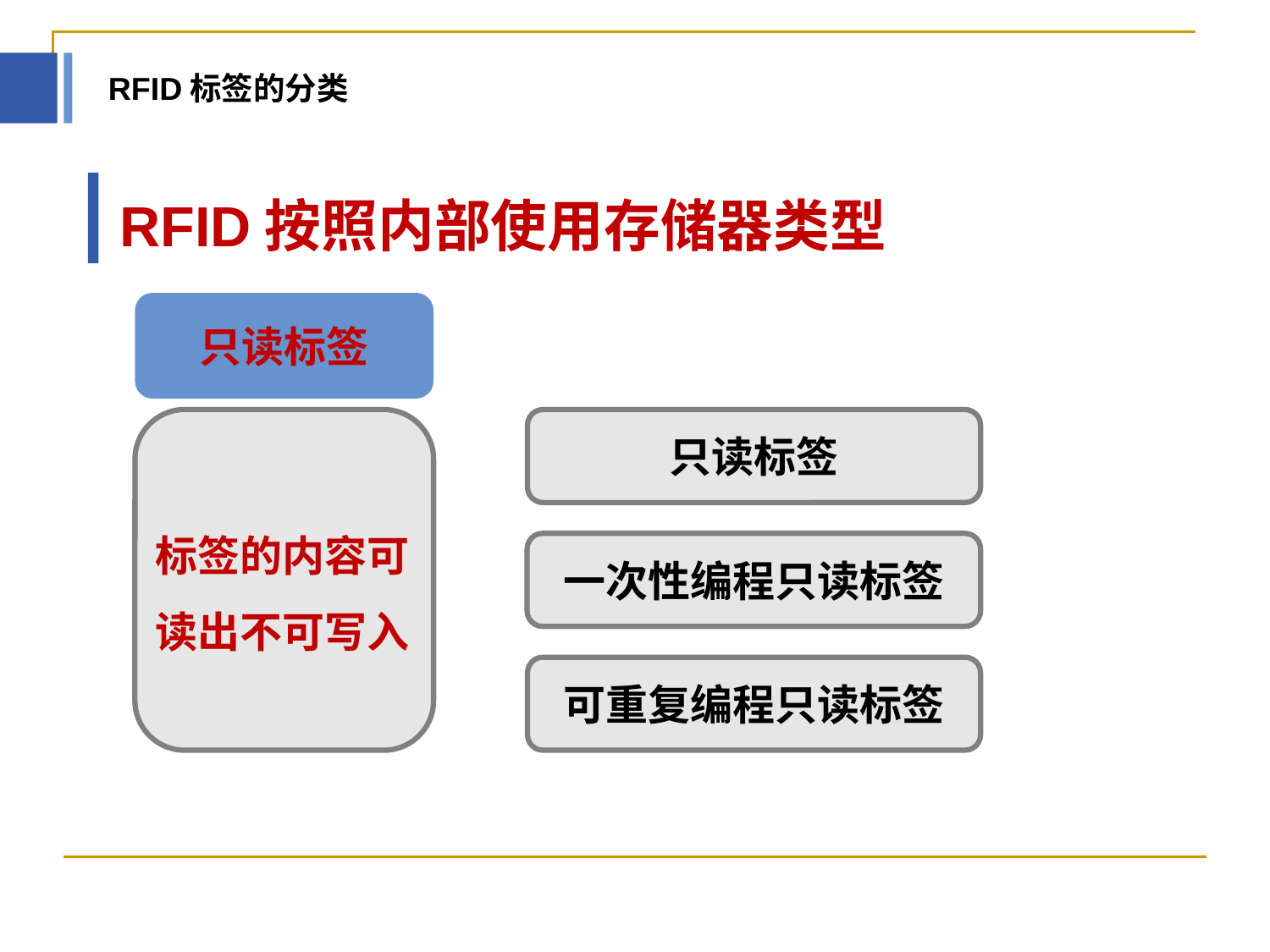

RFID标签的分类

RFID按照内部使用存储器类型
只读标签
标签的内容可读出不可写入
只读标签
一次性编程只读标签
可重复编程只读标签